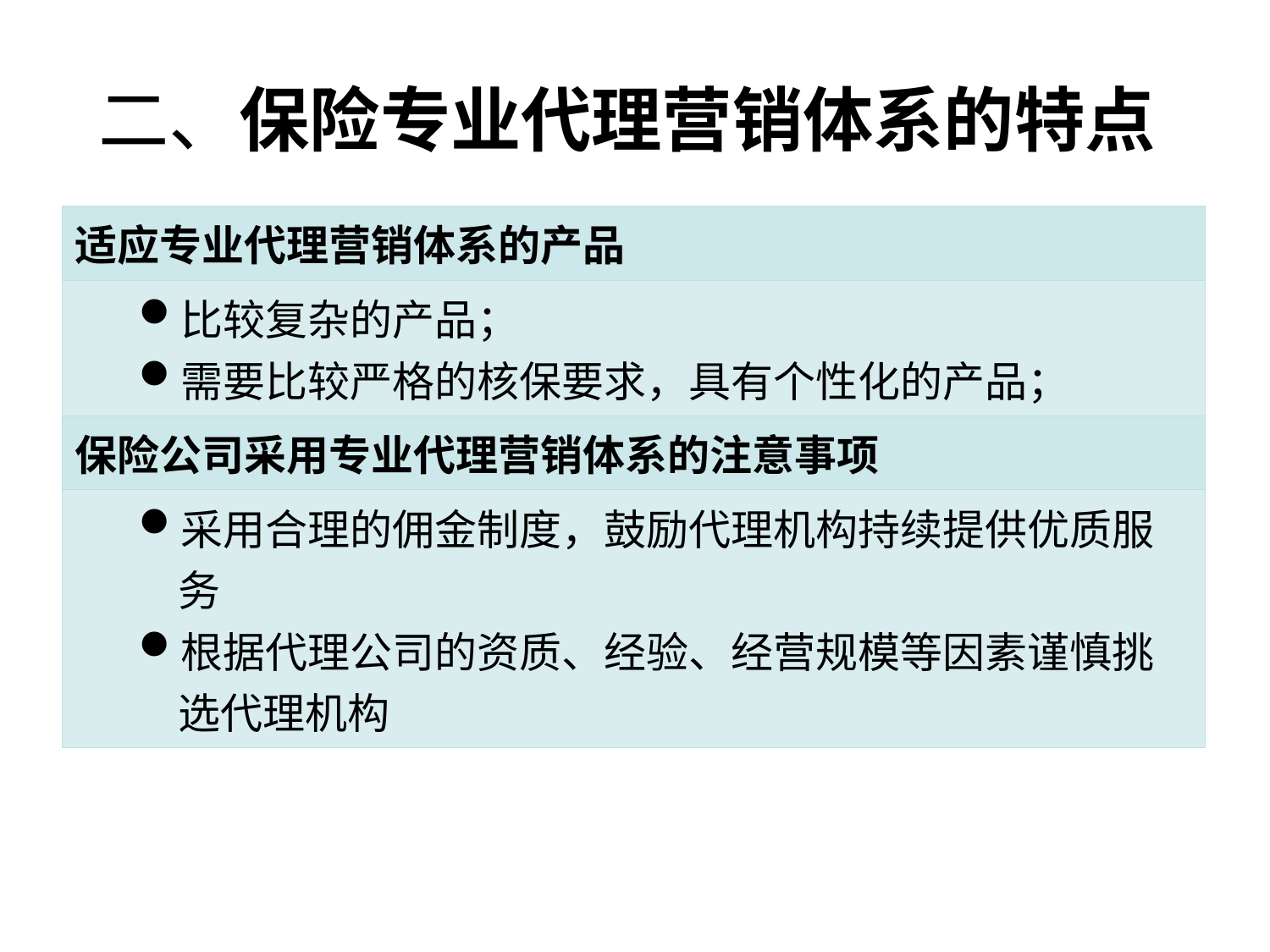

# 二、保险专业代理营销体系的特点
| 适应专业代理营销体系的产品 |
| --- |
| 比较复杂的产品； 需要比较严格的核保要求，具有个性化的产品； |
| 保险公司采用专业代理营销体系的注意事项 |
| 采用合理的佣金制度，鼓励代理机构持续提供优质服务 根据代理公司的资质、经验、经营规模等因素谨慎挑选代理机构 |